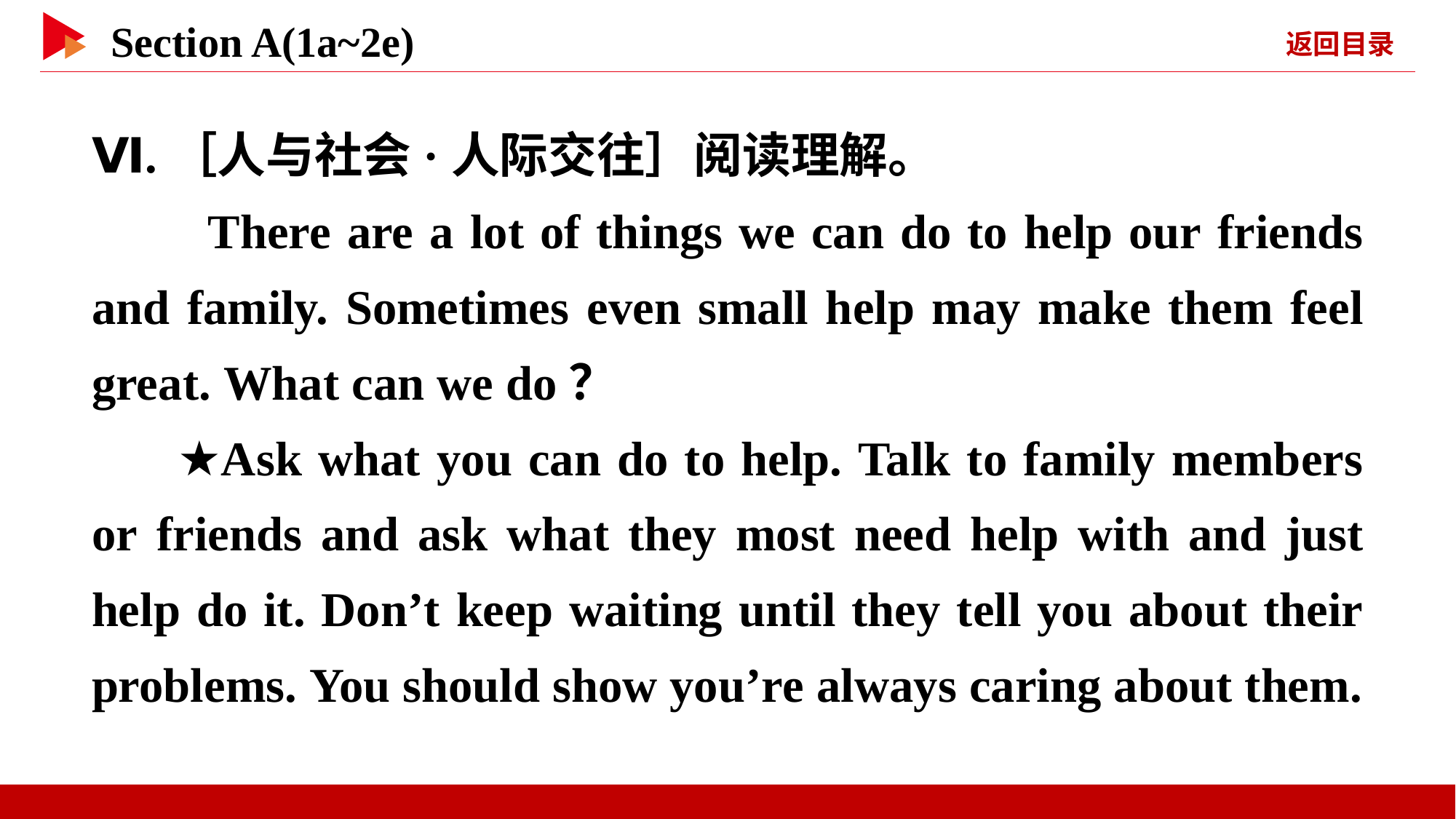

Ⅵ.［人与社会·人际交往］阅读理解。
　　There are a lot of things we can do to help our friends and family. Sometimes even small help may make them feel great. What can we do？
★Ask what you can do to help. Talk to family members or friends and ask what they most need help with and just help do it. Don’t keep waiting until they tell you about their problems. You should show you’re always caring about them.